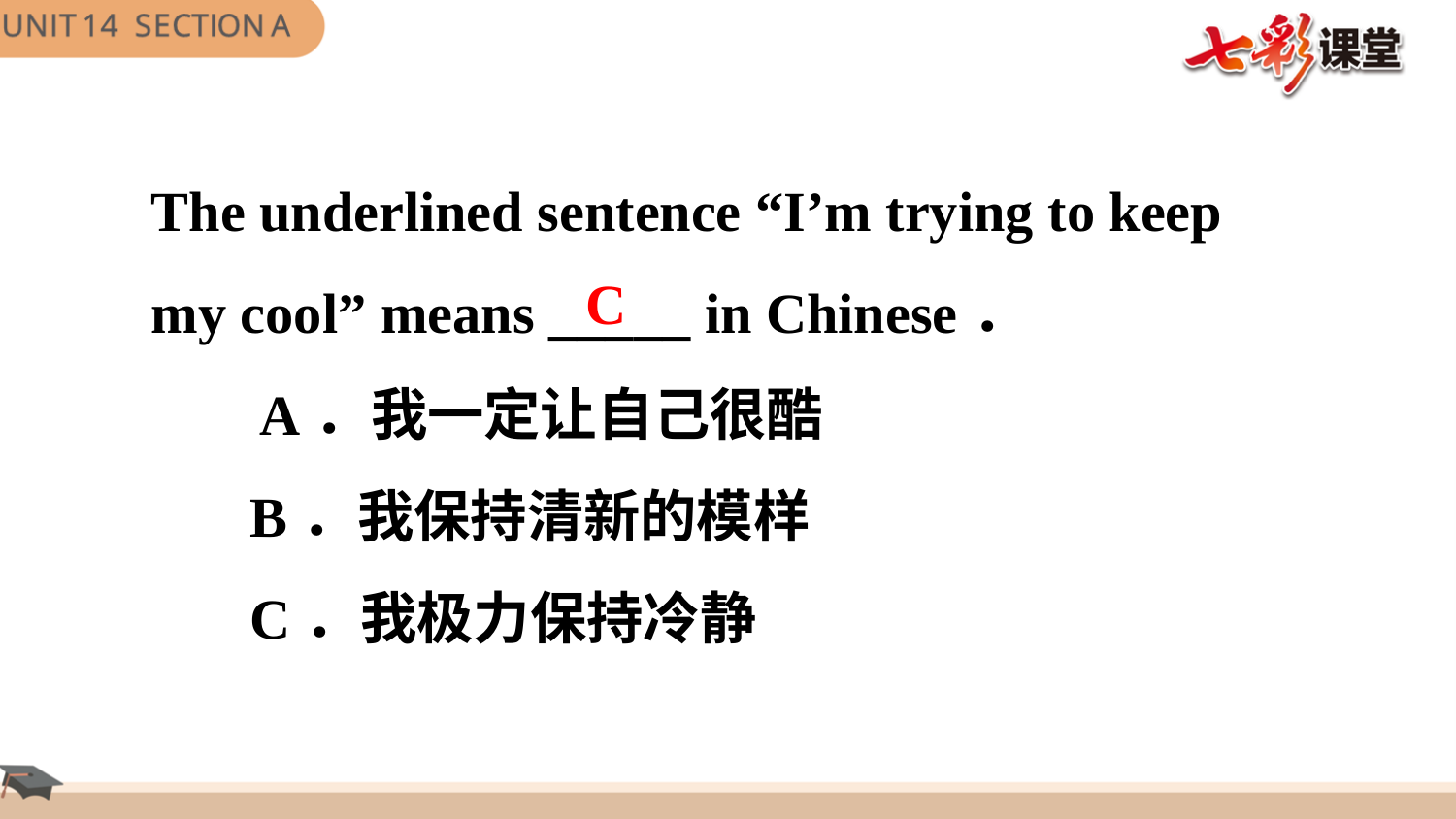

The underlined sentence “I’m trying to keep my cool” means _____ in Chinese．
　   A．我一定让自己很酷
       B．我保持清新的模样
       C．我极力保持冷静
C